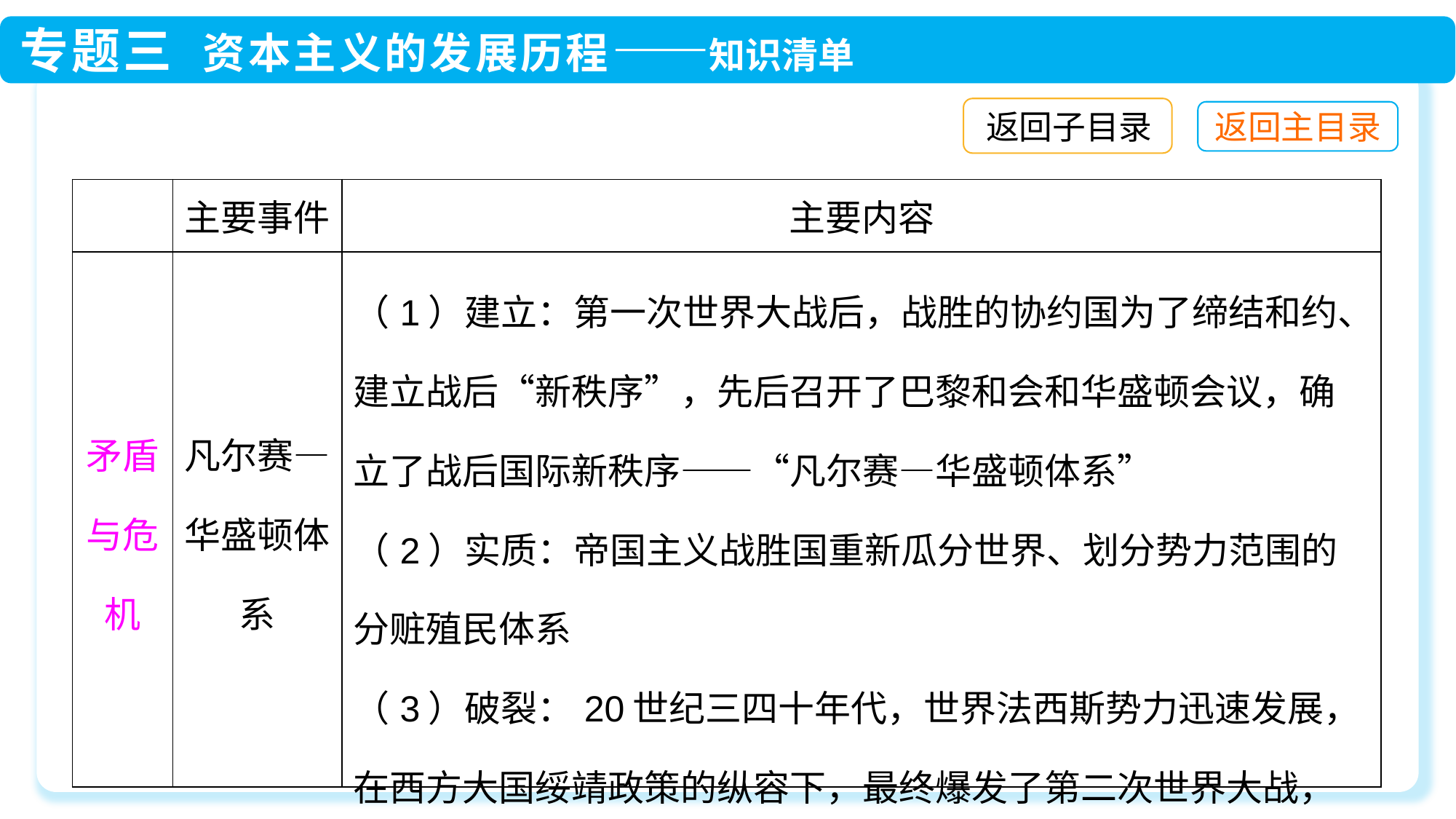

返回子目录
|  | 主要事件 | 主要内容 |
| --- | --- | --- |
| 矛盾与危机 | 凡尔赛—华盛顿体系 | （1）建立：第一次世界大战后，战胜的协约国为了缔结和约、建立战后“新秩序”，先后召开了巴黎和会和华盛顿会议，确立了战后国际新秩序——“凡尔赛—华盛顿体系” （2）实质：帝国主义战胜国重新瓜分世界、划分势力范围的分赃殖民体系 （3）破裂：20世纪三四十年代，世界法西斯势力迅速发展，在西方大国绥靖政策的纵容下，最终爆发了第二次世界大战，“凡尔赛—华盛顿体系”随之破裂 |